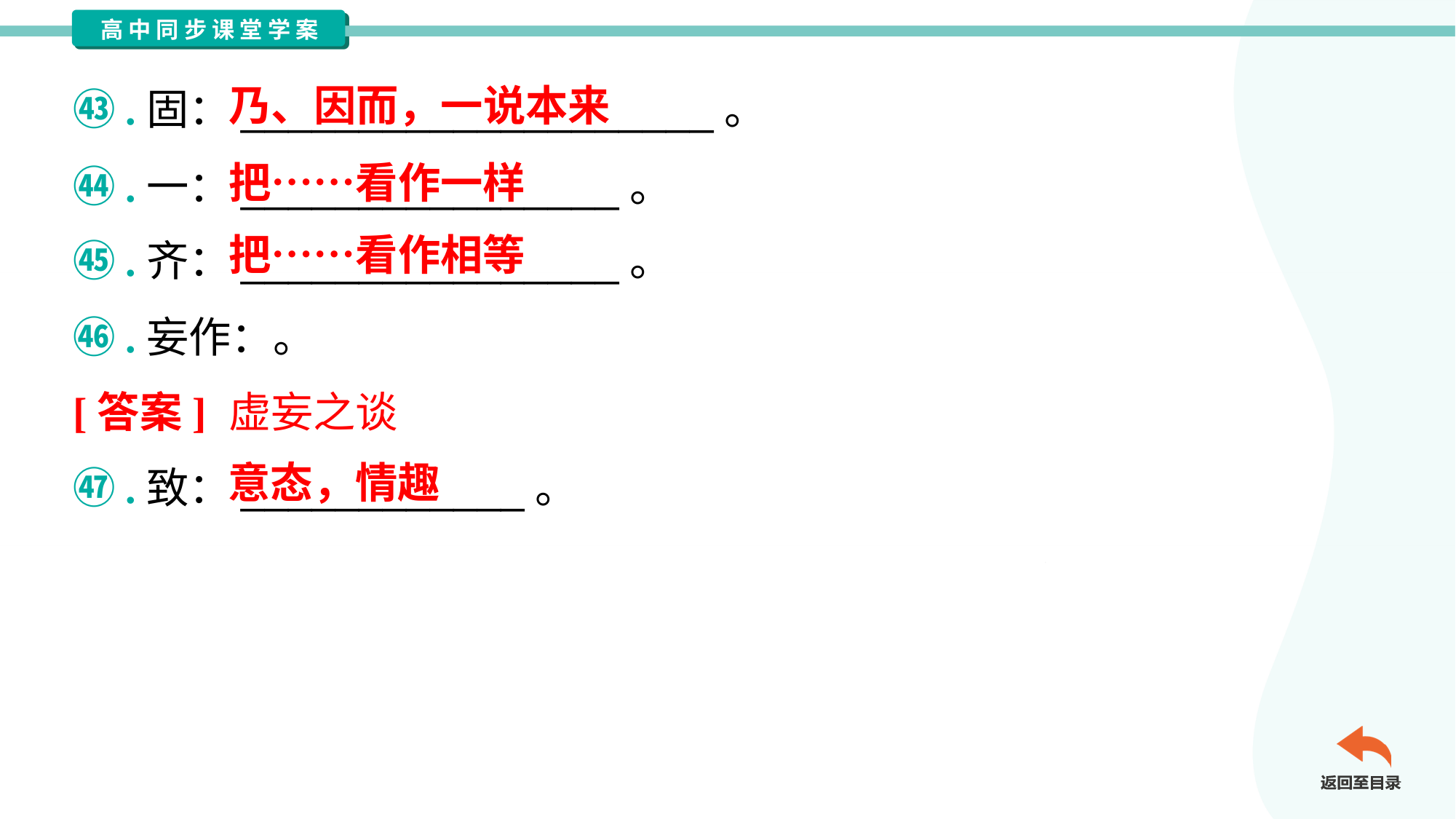

乃、因而，一说本来
㊸.固：____________________。
㊹.一：________________。
㊺.齐：________________。
把……看作一样
把……看作相等
㊻.妄作：。
[答案] 虚妄之谈
意态，情趣
㊼.致：____________。